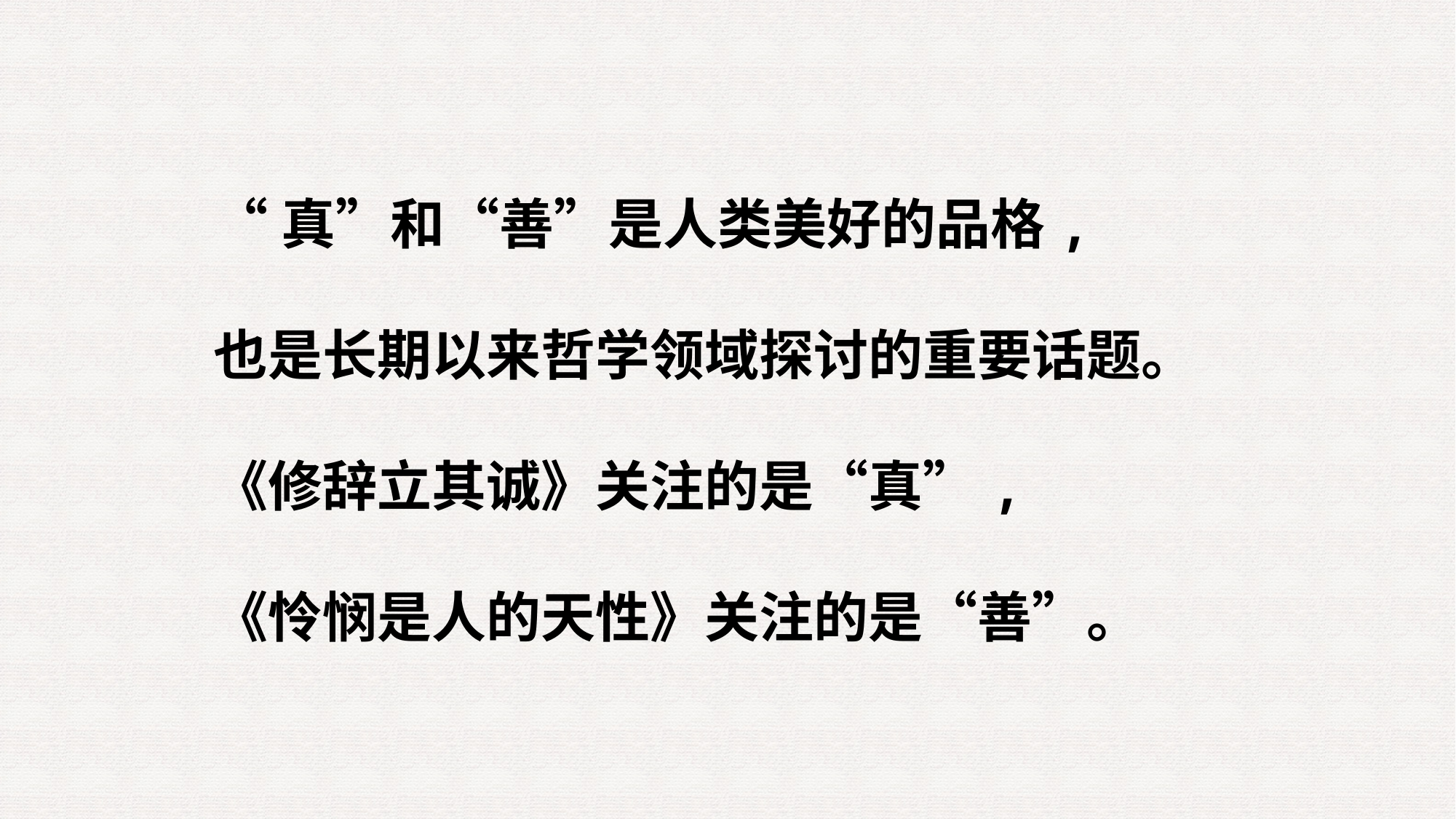

“真”和“善”是人类美好的品格,

也是长期以来哲学领域探讨的重要话题。

《修辞立其诚》关注的是“真”,

《怜悯是人的天性》关注的是“善”。